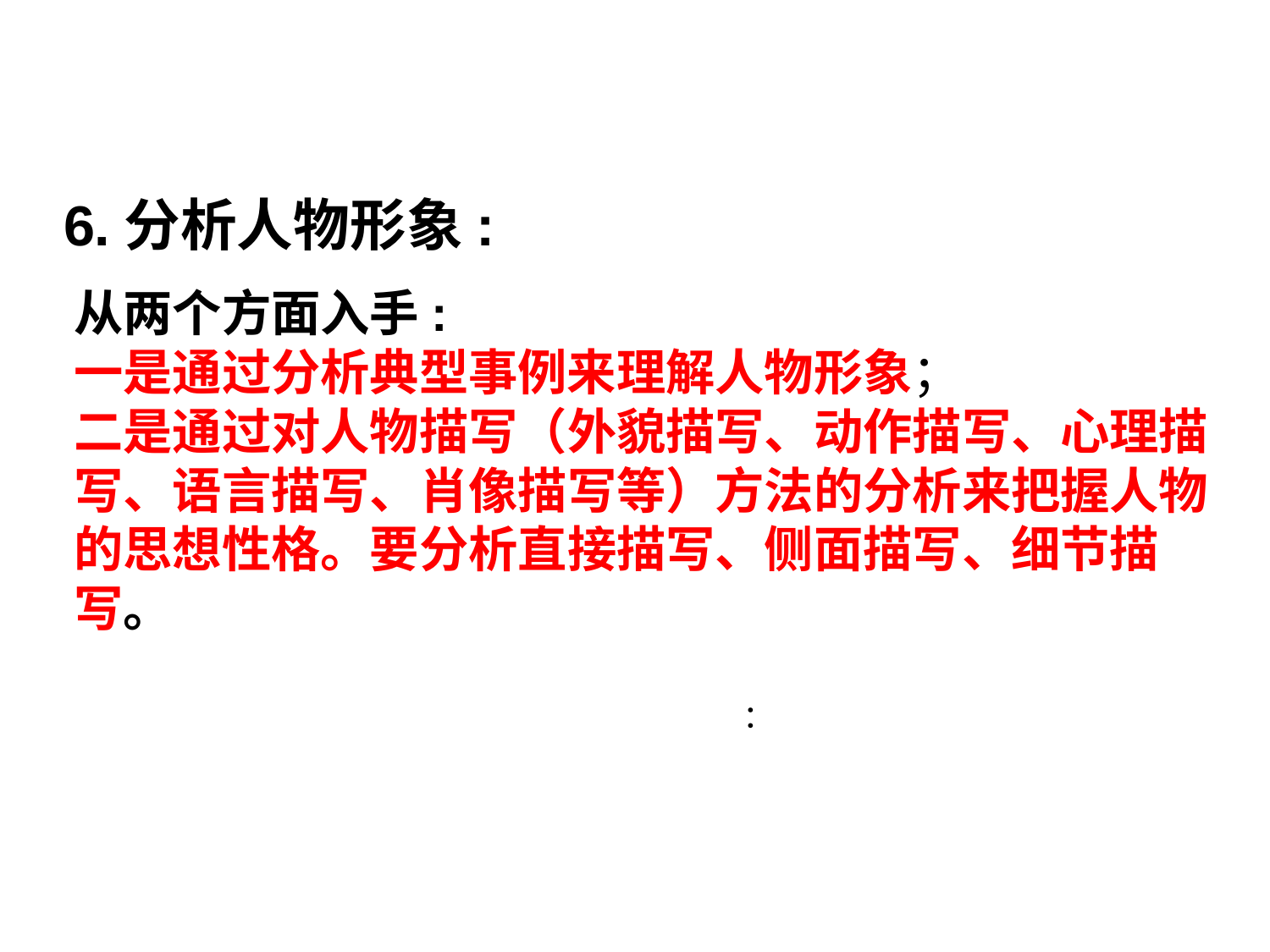

6.分析人物形象:
从两个方面入手:
一是通过分析典型事例来理解人物形象；
二是通过对人物描写（外貌描写、动作描写、心理描写、语言描写、肖像描写等）方法的分析来把握人物的思想性格。要分析直接描写、侧面描写、细节描写。
：